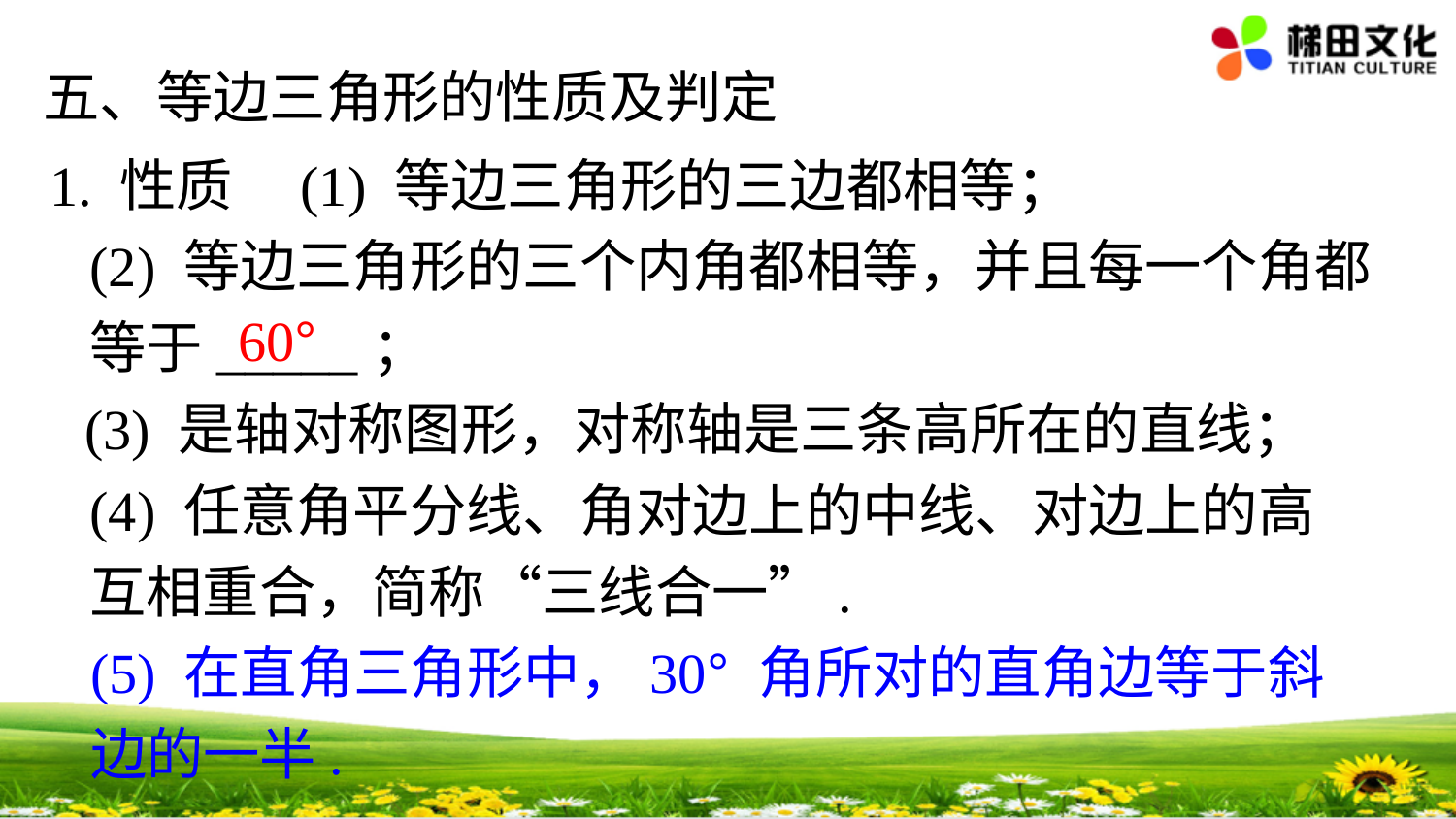

五、等边三角形的性质及判定
(1) 等边三角形的三边都相等；
1. 性质
(2) 等边三角形的三个内角都相等，并且每一个角都等于_____；
60°
(3) 是轴对称图形，对称轴是三条高所在的直线；
(4) 任意角平分线、角对边上的中线、对边上的高互相重合，简称“三线合一”.
(5) 在直角三角形中，30° 角所对的直角边等于斜边的一半.